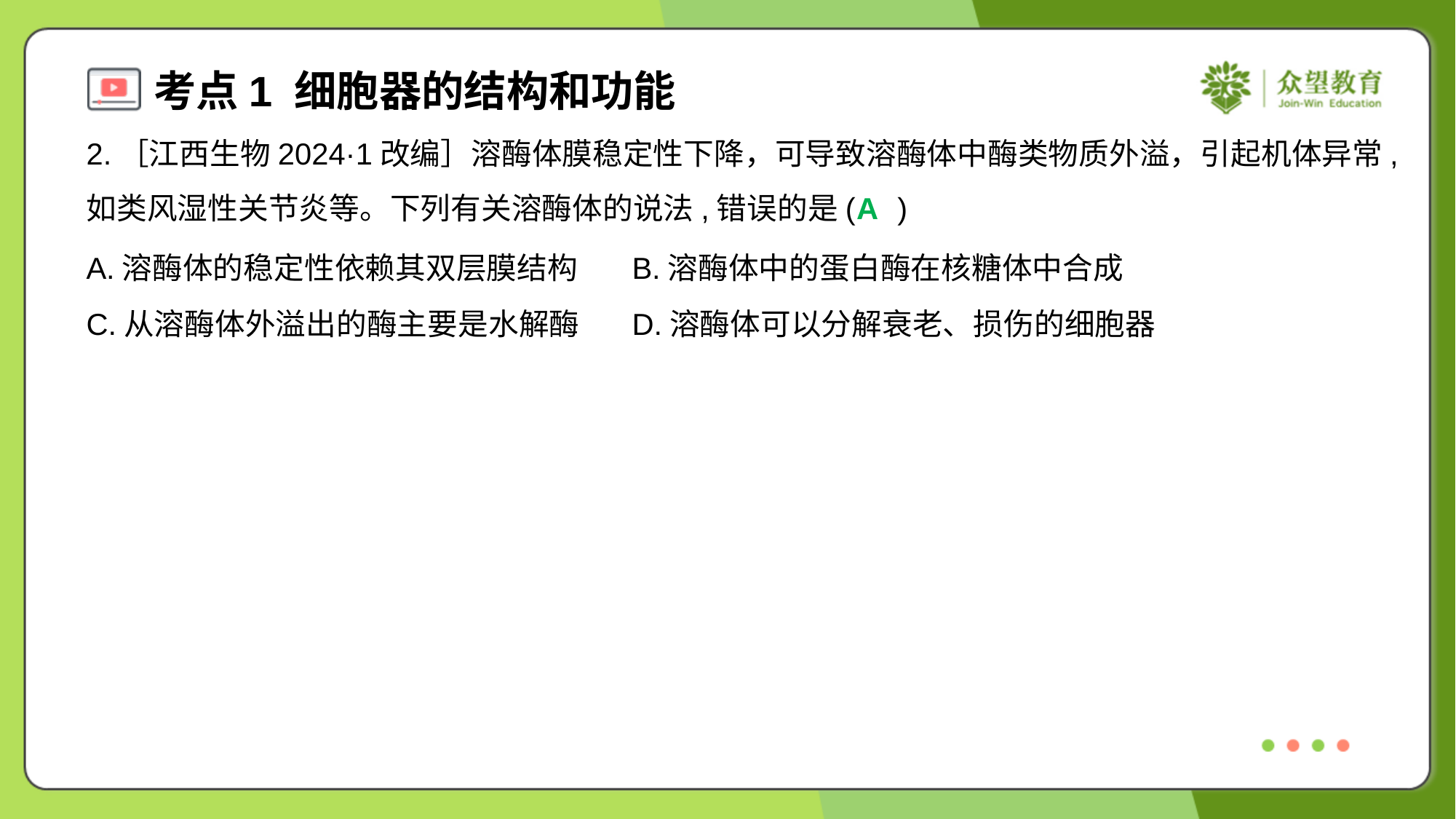

2.［江西生物2024·1改编］溶酶体膜稳定性下降，可导致溶酶体中酶类物质外溢，引起机体异常,
如类风湿性关节炎等。下列有关溶酶体的说法,错误的是(     )
A
A.溶酶体的稳定性依赖其双层膜结构	B.溶酶体中的蛋白酶在核糖体中合成
C.从溶酶体外溢出的酶主要是水解酶	D.溶酶体可以分解衰老、损伤的细胞器